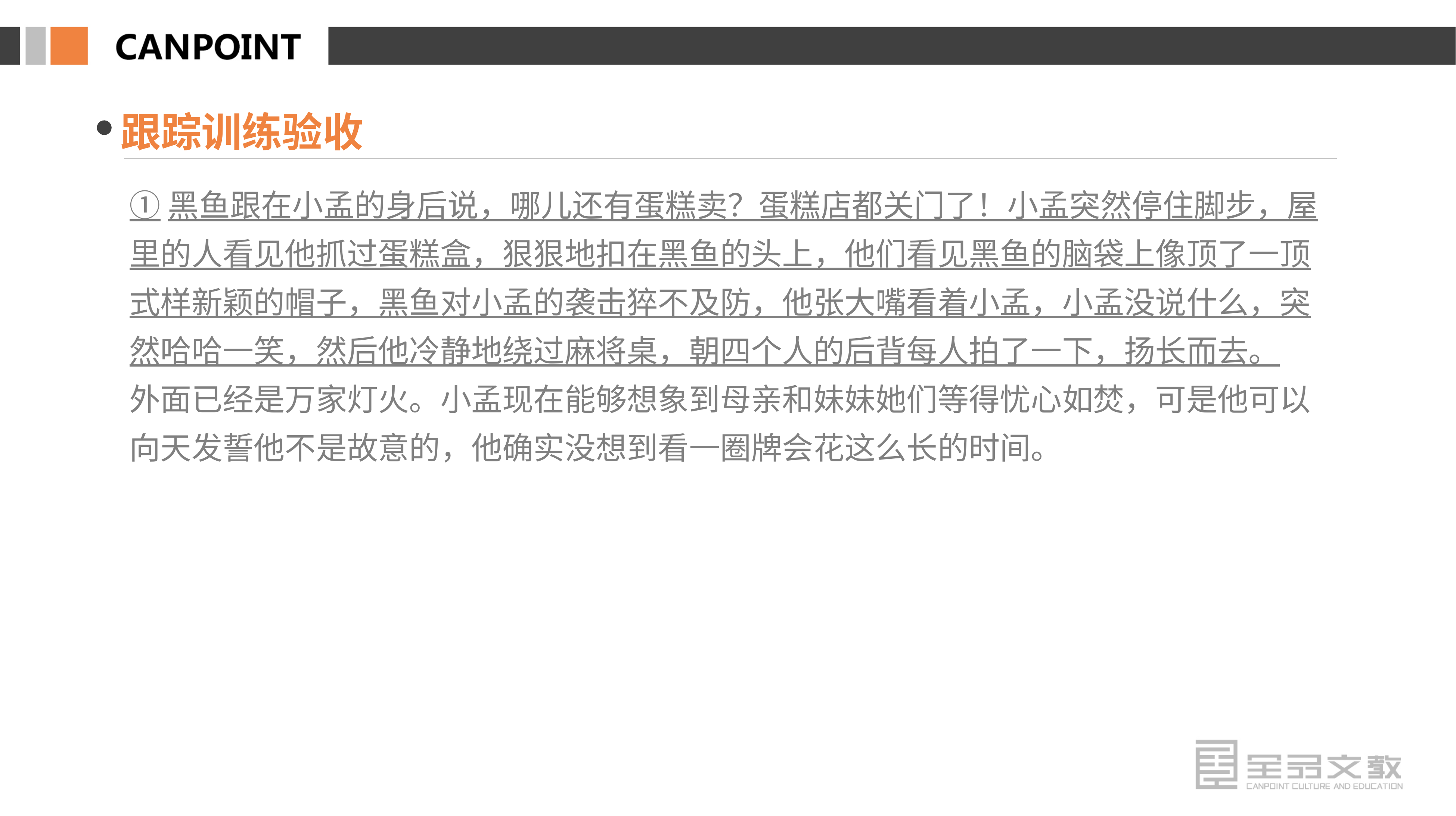

跟踪训练验收

①黑鱼跟在小孟的身后说，哪儿还有蛋糕卖？蛋糕店都关门了！小孟突然停住脚步，屋里的人看见他抓过蛋糕盒，狠狠地扣在黑鱼的头上，他们看见黑鱼的脑袋上像顶了一顶式样新颖的帽子，黑鱼对小孟的袭击猝不及防，他张大嘴看着小孟，小孟没说什么，突然哈哈一笑，然后他冷静地绕过麻将桌，朝四个人的后背每人拍了一下，扬长而去。
外面已经是万家灯火。小孟现在能够想象到母亲和妹妹她们等得忧心如焚，可是他可以向天发誓他不是故意的，他确实没想到看一圈牌会花这么长的时间。